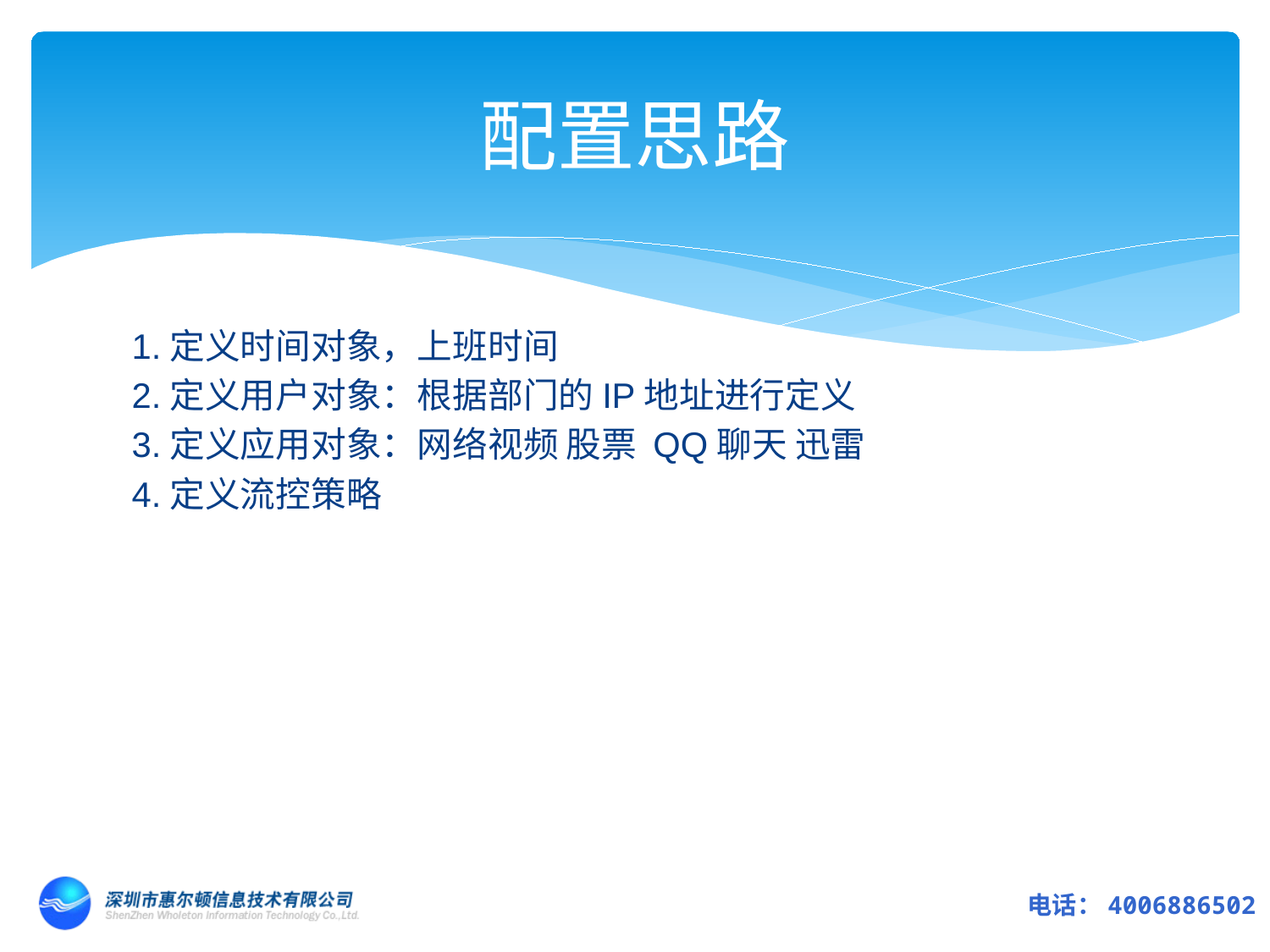

# 配置思路
1.定义时间对象，上班时间
2.定义用户对象：根据部门的IP地址进行定义
3.定义应用对象：网络视频 股票 QQ聊天 迅雷
4.定义流控策略